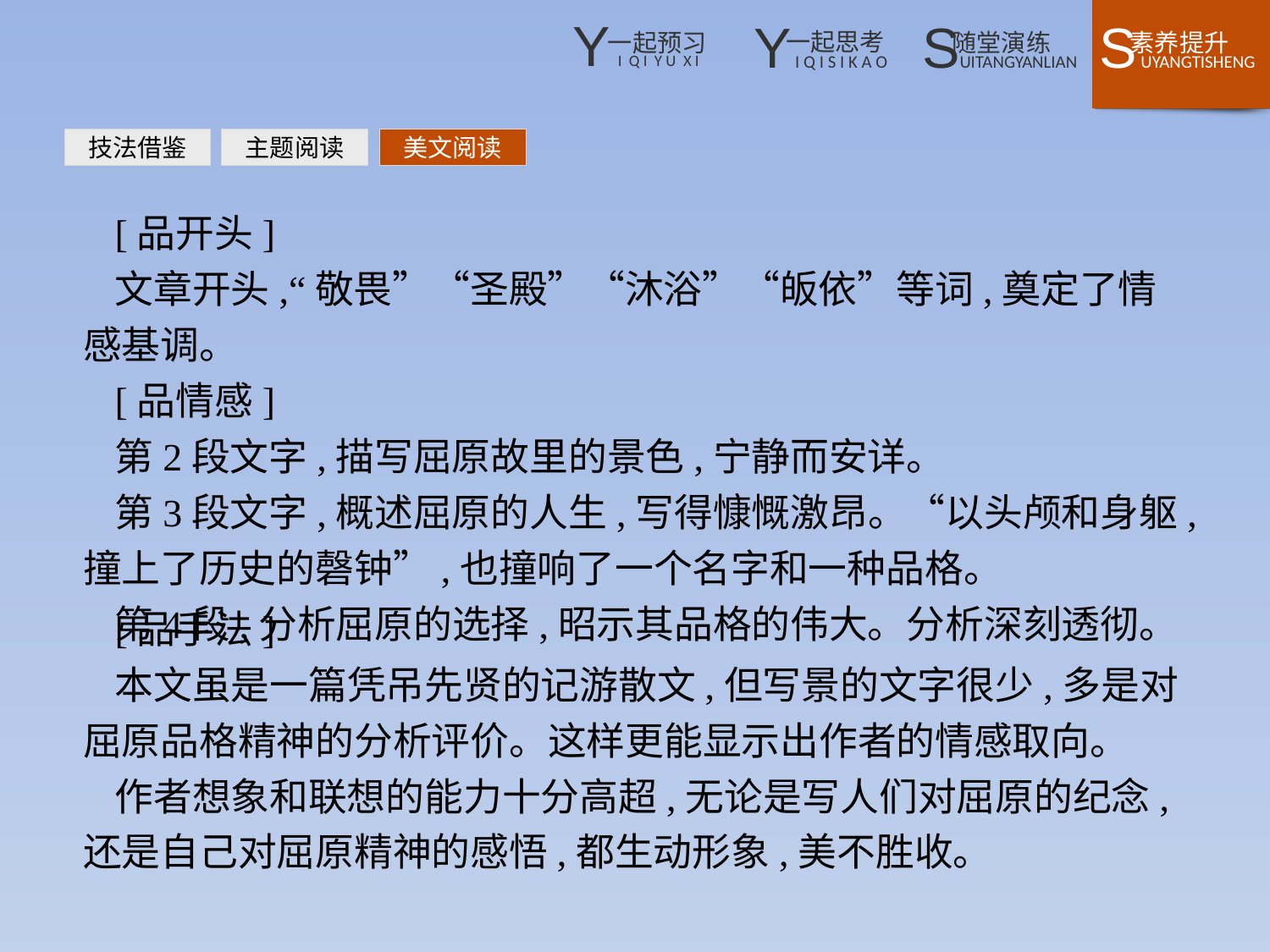

技法借鉴
主题阅读
美文阅读
[品开头]
文章开头,“敬畏”“圣殿”“沐浴”“皈依”等词,奠定了情感基调。
[品情感]
第2段文字,描写屈原故里的景色,宁静而安详。
第3段文字,概述屈原的人生,写得慷慨激昂。“以头颅和身躯,撞上了历史的磬钟”,也撞响了一个名字和一种品格。
第4段,分析屈原的选择,昭示其品格的伟大。分析深刻透彻。
[品手法]
本文虽是一篇凭吊先贤的记游散文,但写景的文字很少,多是对屈原品格精神的分析评价。这样更能显示出作者的情感取向。
作者想象和联想的能力十分高超,无论是写人们对屈原的纪念,还是自己对屈原精神的感悟,都生动形象,美不胜收。